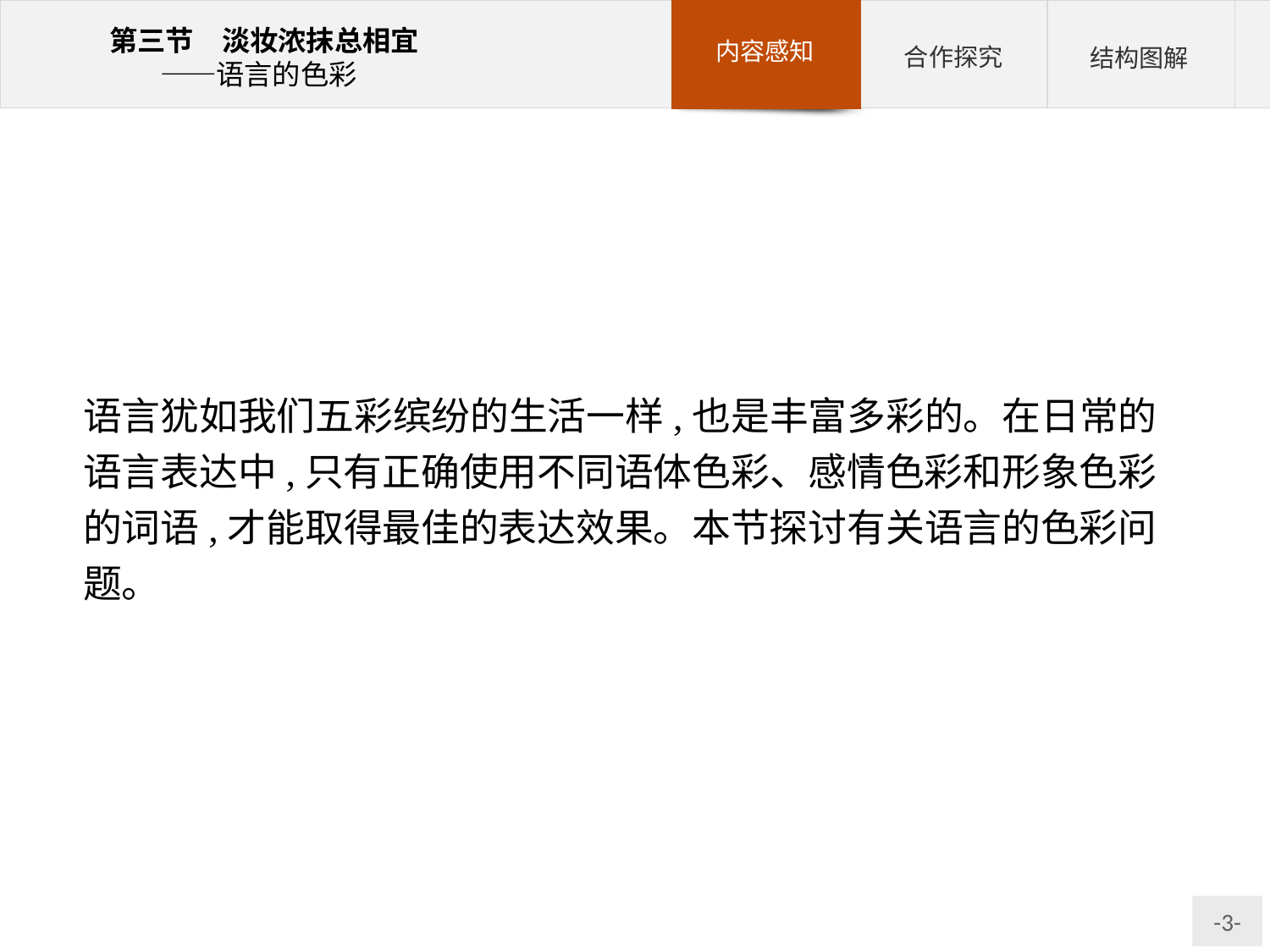

语言犹如我们五彩缤纷的生活一样,也是丰富多彩的。在日常的语言表达中,只有正确使用不同语体色彩、感情色彩和形象色彩的词语,才能取得最佳的表达效果。本节探讨有关语言的色彩问题。